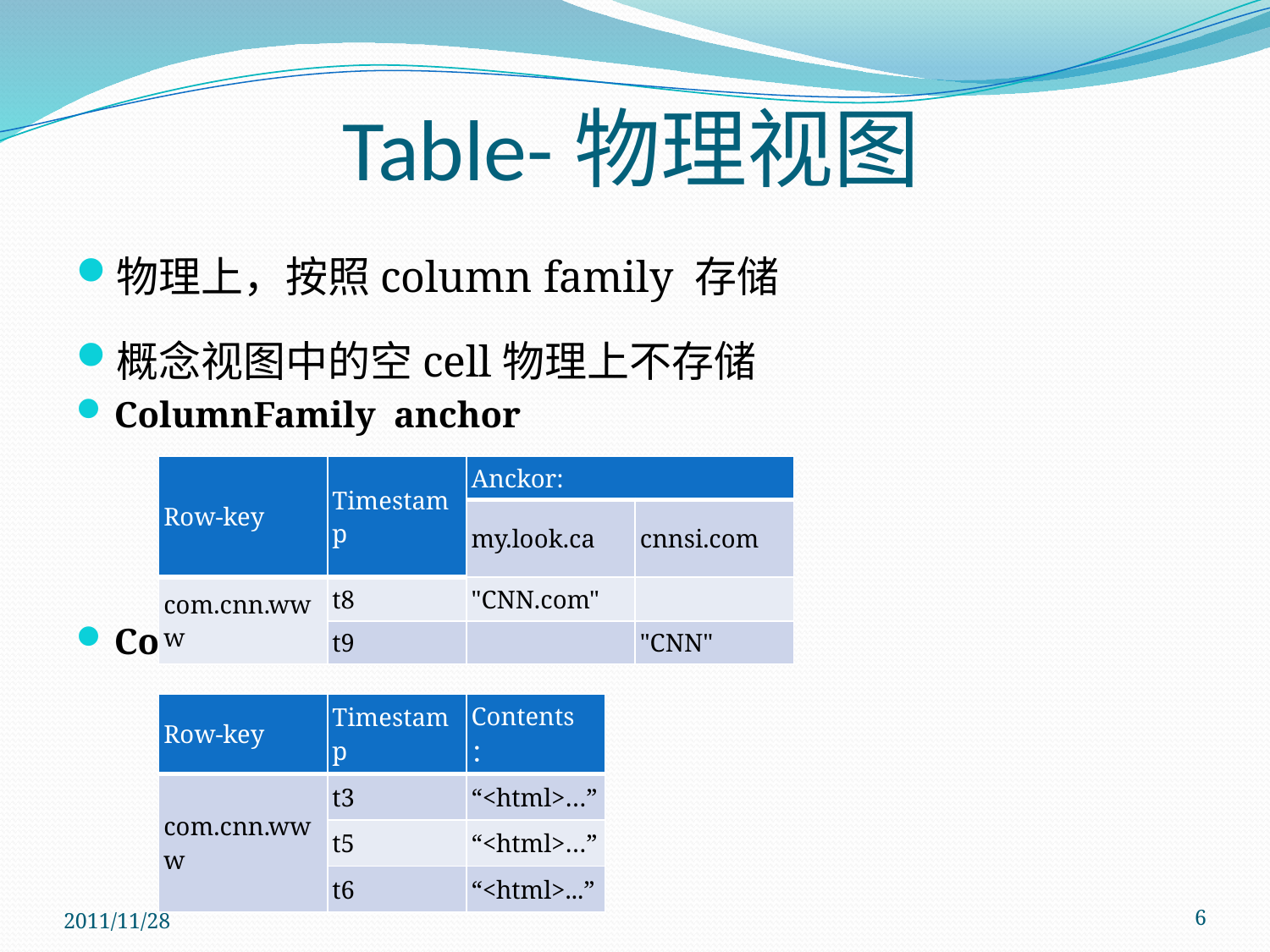

# Table-物理视图
物理上，按照column family 存储
概念视图中的空cell物理上不存储
ColumnFamily  anchor

ColumnFamily  contents
| Row-key | Timestamp | Anckor: |  |
| --- | --- | --- | --- |
|  |  | my.look.ca | cnnsi.com |
| com.cnn.www | t8 | "CNN.com" |  |
|  | t9 |  | "CNN" |
| Row-key | Timestamp | Contents： |
| --- | --- | --- |
| com.cnn.www | t3 | “<html>…” |
|  | t5 | “<html>…” |
|  | t6 | “<html>...” |
2011/11/28
6